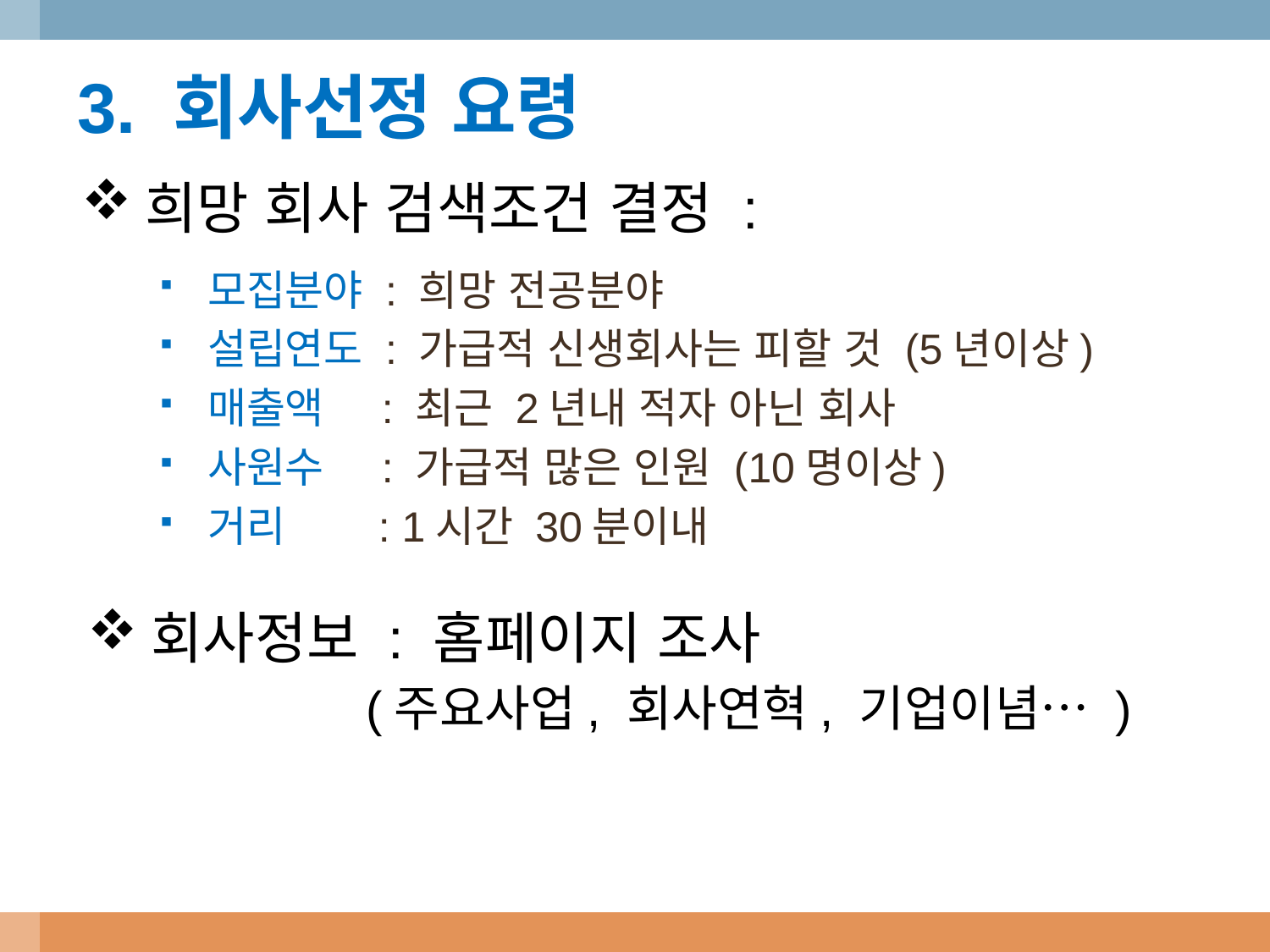

3. 회사선정 요령
희망 회사 검색조건 결정 :
모집분야 : 희망 전공분야
설립연도 : 가급적 신생회사는 피할 것 (5년이상)
매출액    : 최근 2년내 적자 아닌 회사
사원수    : 가급적 많은 인원 (10명이상)
거리       : 1시간 30분이내
회사정보 : 홈페이지 조사
                   (주요사업, 회사연혁, 기업이념… )